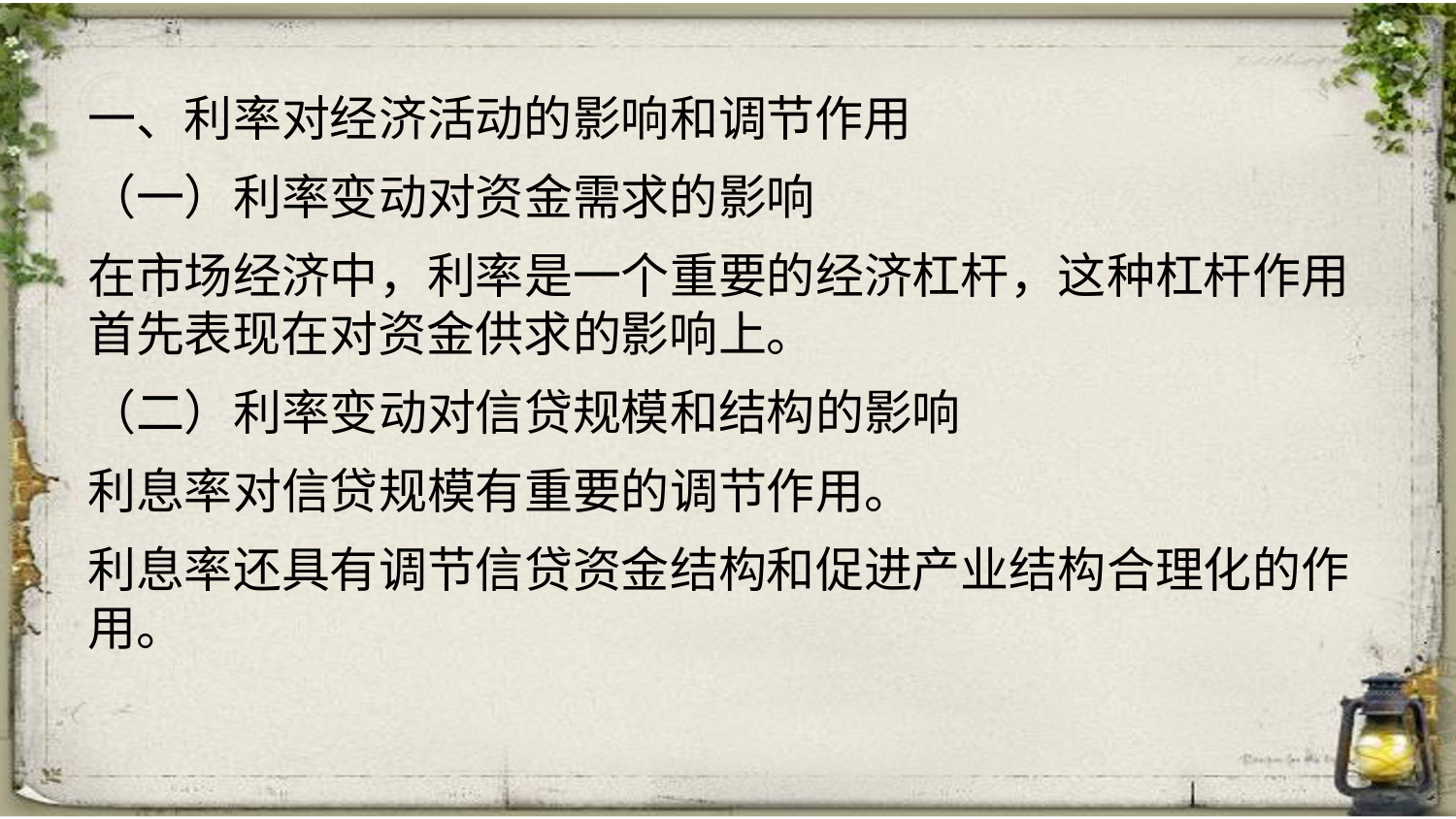

一、利率对经济活动的影响和调节作用
（一）利率变动对资金需求的影响
在市场经济中，利率是一个重要的经济杠杆，这种杠杆作用首先表现在对资金供求的影响上。
（二）利率变动对信贷规模和结构的影响
利息率对信贷规模有重要的调节作用。
利息率还具有调节信贷资金结构和促进产业结构合理化的作用。